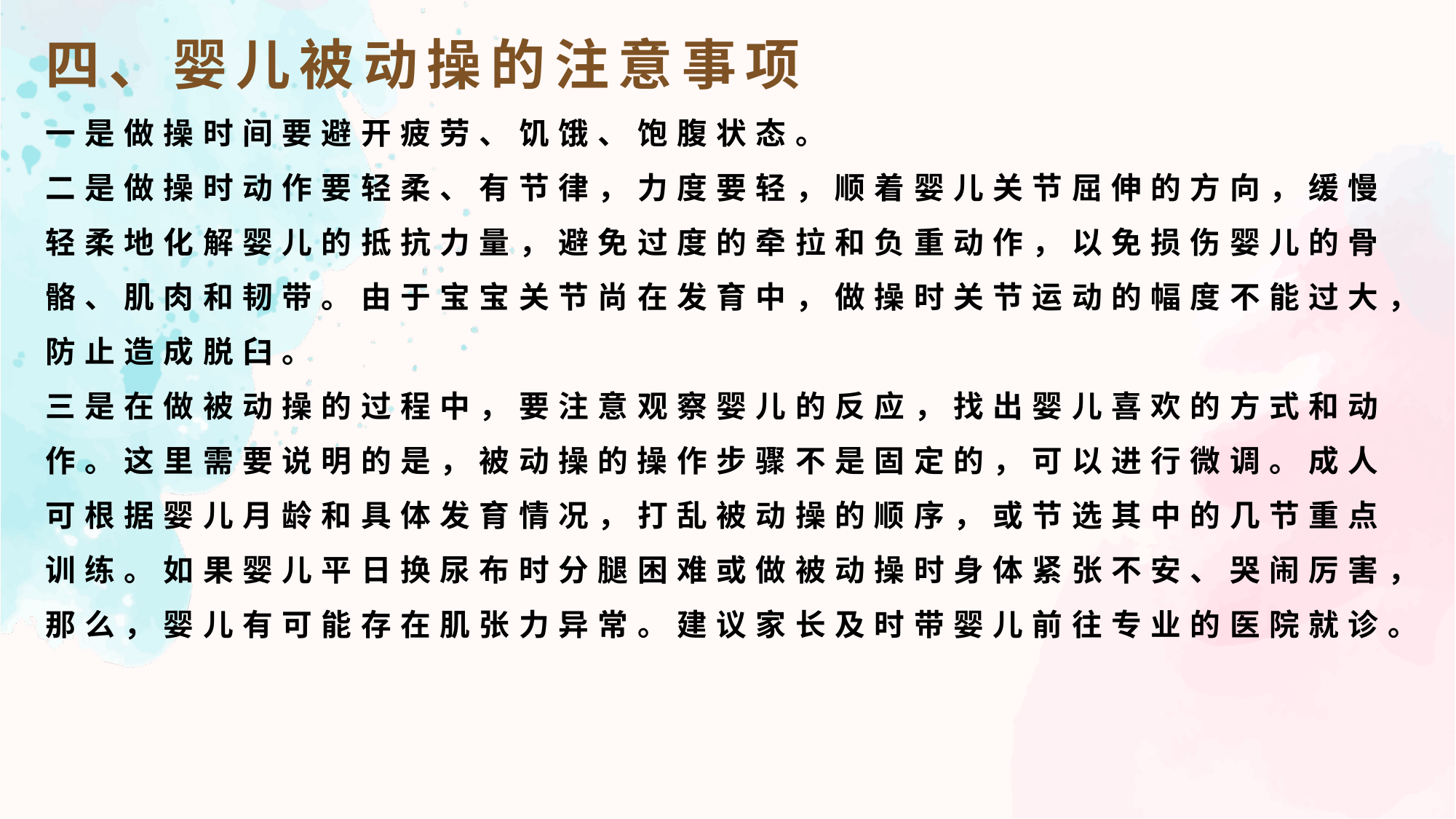

四、婴儿被动操的注意事项
一是做操时间要避开疲劳、饥饿、饱腹状态。
二是做操时动作要轻柔、有节律，力度要轻，顺着婴儿关节屈伸的方向，缓慢轻柔地化解婴儿的抵抗力量，避免过度的牵拉和负重动作，以免损伤婴儿的骨骼、肌肉和韧带。由于宝宝关节尚在发育中，做操时关节运动的幅度不能过大，防止造成脱臼。
三是在做被动操的过程中，要注意观察婴儿的反应，找出婴儿喜欢的方式和动作。这里需要说明的是，被动操的操作步骤不是固定的，可以进行微调。成人可根据婴儿月龄和具体发育情况，打乱被动操的顺序，或节选其中的几节重点训练。如果婴儿平日换尿布时分腿困难或做被动操时身体紧张不安、哭闹厉害，那么，婴儿有可能存在肌张力异常。建议家长及时带婴儿前往专业的医院就诊。